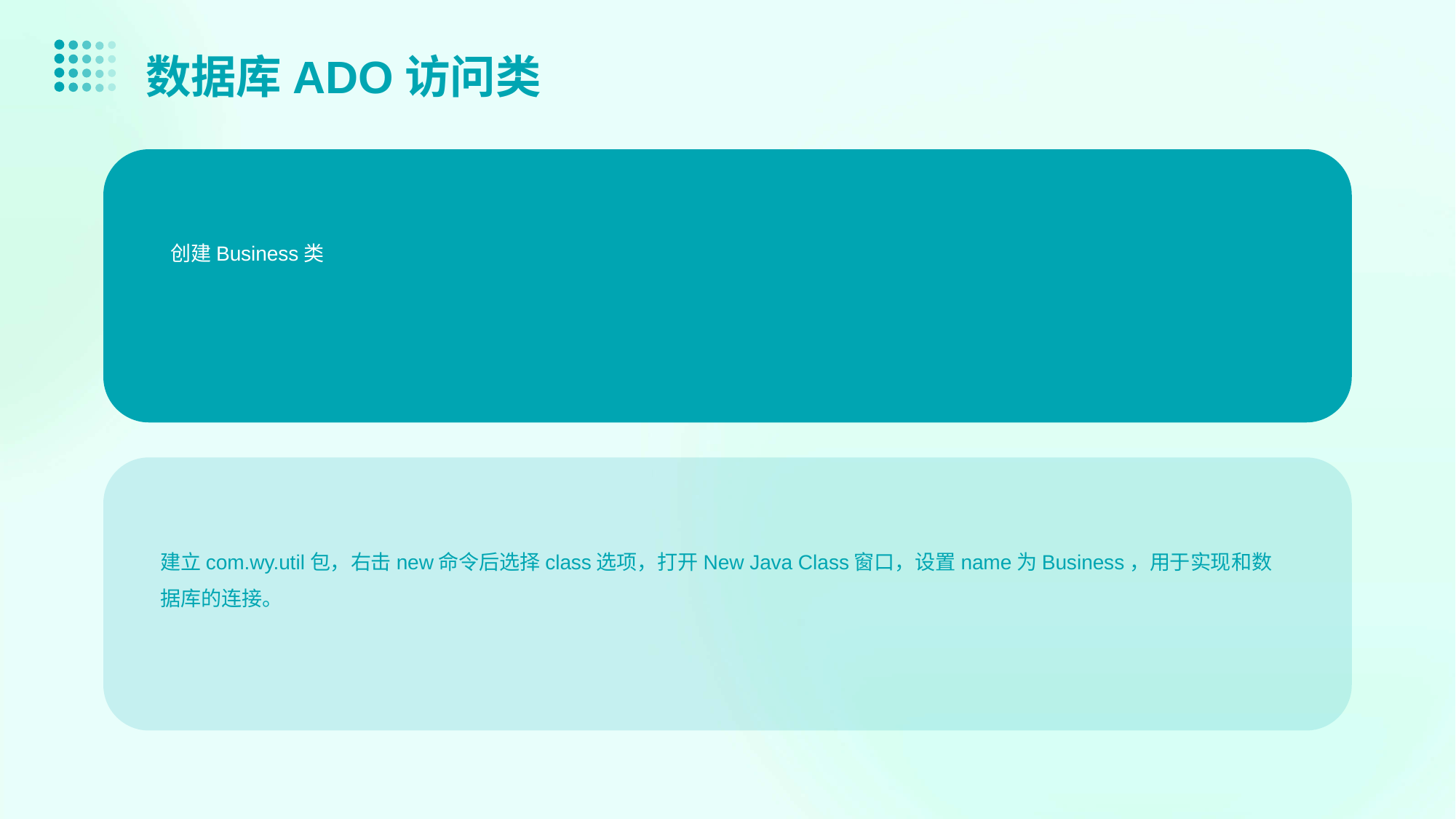

数据库ADO访问类

创建Business类

建立com.wy.util包，右击new命令后选择class选项，打开New Java Class窗口，设置name为Business，用于实现和数据库的连接。